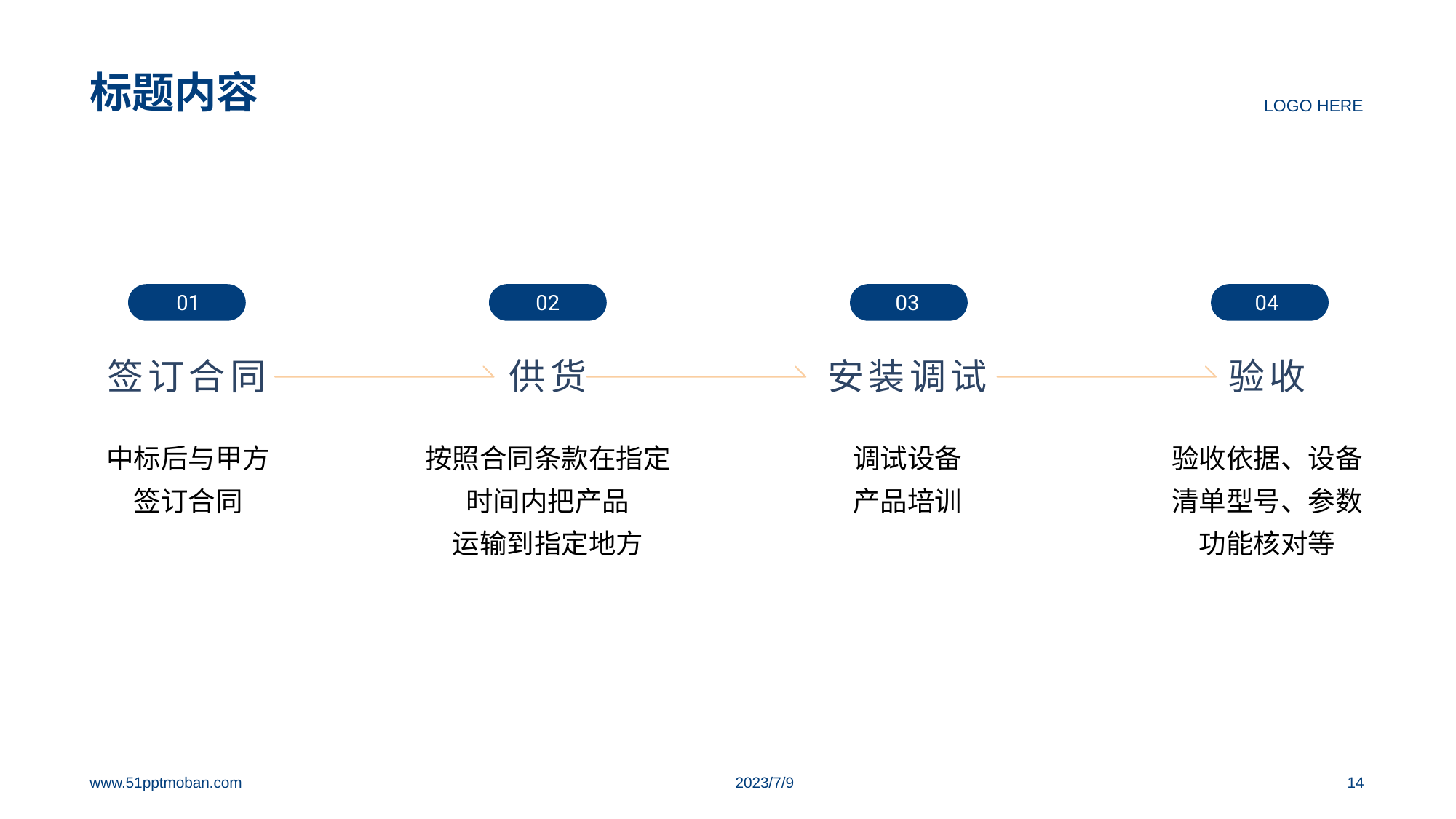

# 标题内容
LOGO HERE

01
02
03
04
签订合同
供货
安装调试
验收

中标后与甲方
签订合同
按照合同条款在指定时间内把产品
运输到指定地方
调试设备
产品培训
验收依据、设备清单型号、参数功能核对等
www.51pptmoban.com
2023/7/9
14